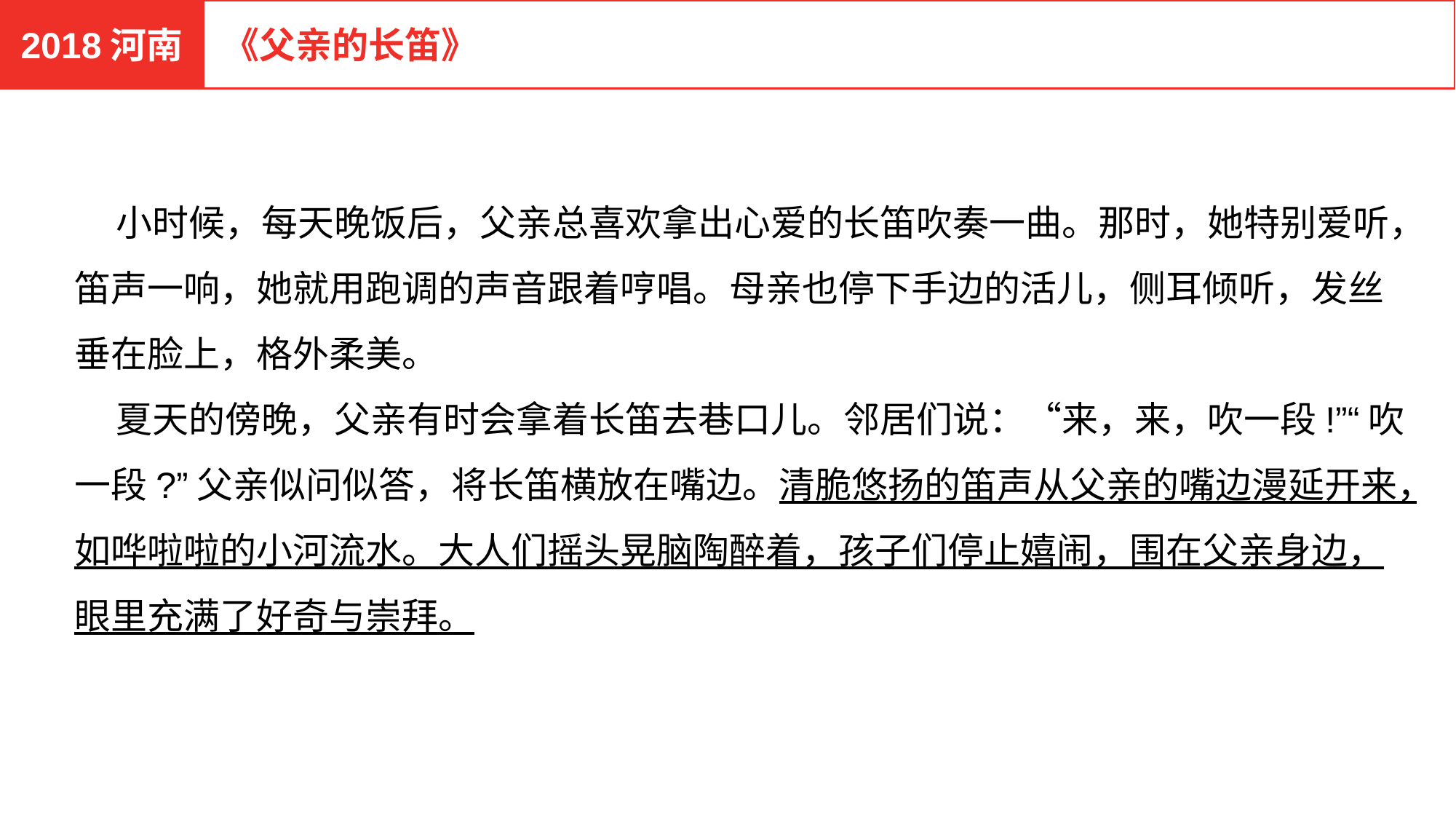

2018河南
《父亲的长笛》
    小时候，每天晚饭后，父亲总喜欢拿出心爱的长笛吹奏一曲。那时，她特别爱听，笛声一响，她就用跑调的声音跟着哼唱。母亲也停下手边的活儿，侧耳倾听，发丝垂在脸上，格外柔美。
    夏天的傍晚，父亲有时会拿着长笛去巷口儿。邻居们说：“来，来，吹一段!”“吹一段?”父亲似问似答，将长笛横放在嘴边。清脆悠扬的笛声从父亲的嘴边漫延开来，如哗啦啦的小河流水。大人们摇头晃脑陶醉着，孩子们停止嬉闹，围在父亲身边，眼里充满了好奇与崇拜。